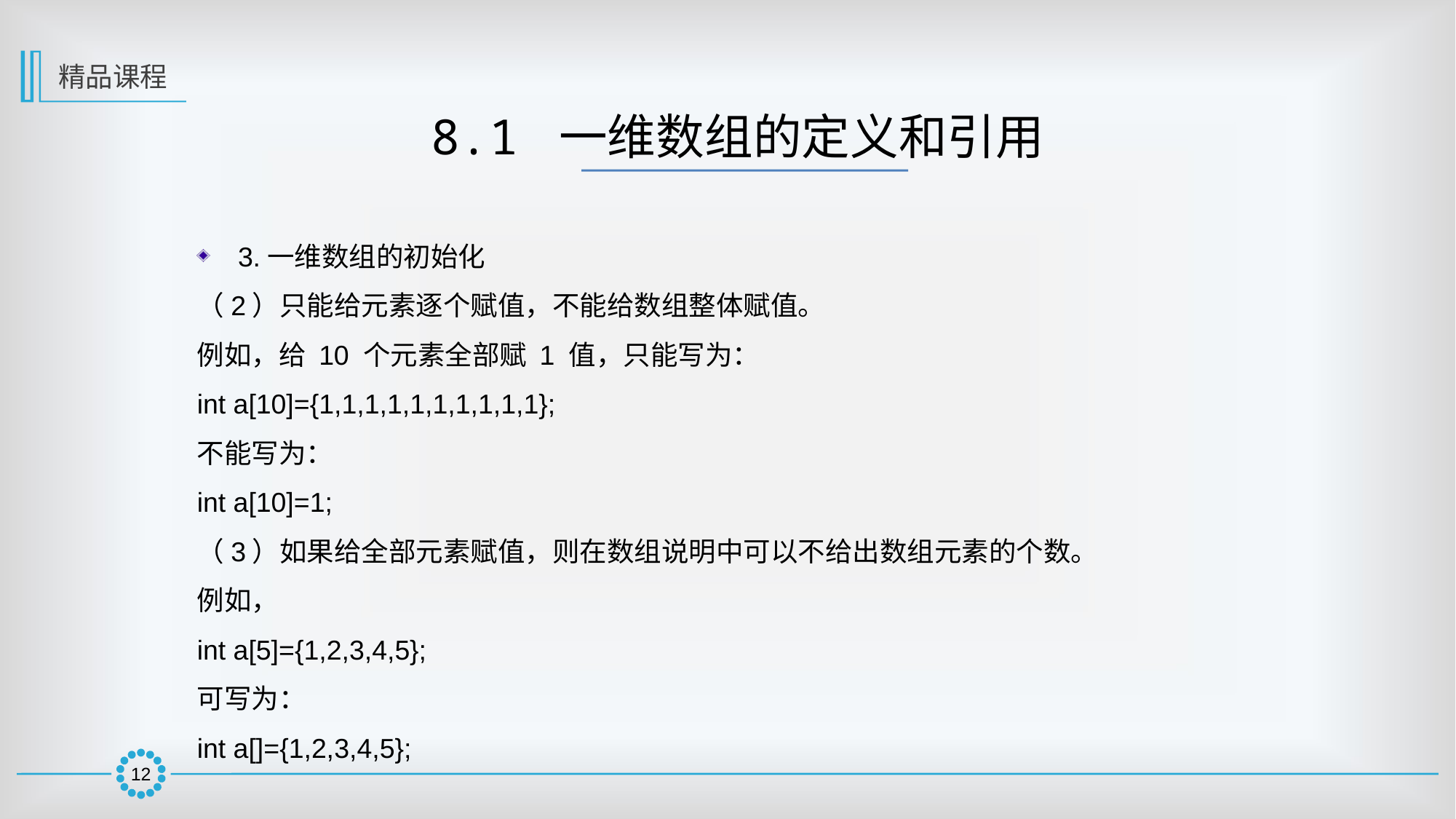

精品课程
8.1 一维数组的定义和引用

3.一维数组的初始化
（2）只能给元素逐个赋值，不能给数组整体赋值。
例如，给 10 个元素全部赋 1 值，只能写为：
int a[10]={1,1,1,1,1,1,1,1,1,1};
不能写为：
int a[10]=1;
（3）如果给全部元素赋值，则在数组说明中可以不给出数组元素的个数。
例如，
int a[5]={1,2,3,4,5};
可写为：
int a[]={1,2,3,4,5};

12